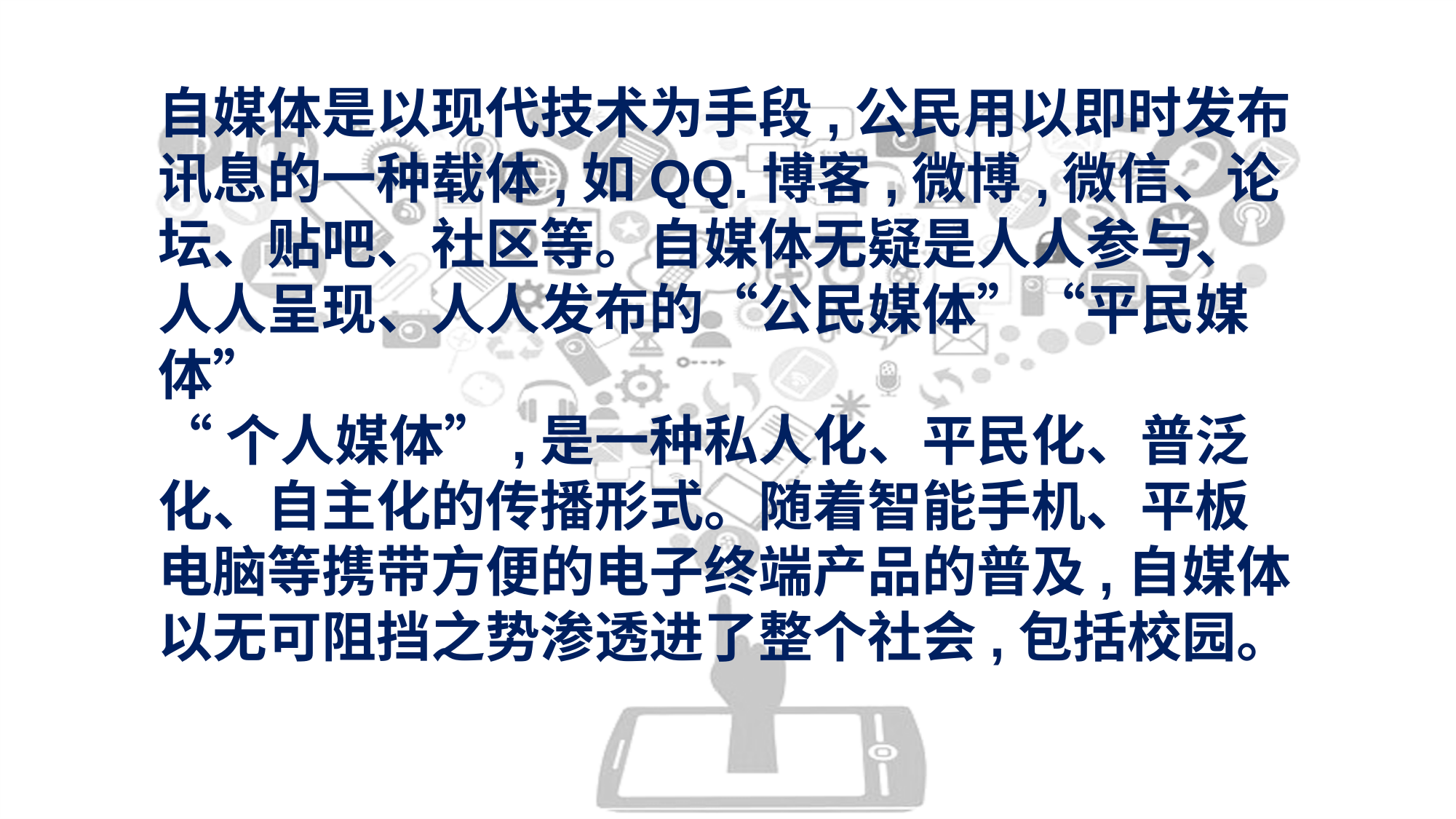

自媒体是以现代技术为手段,公民用以即时发布讯息的一种载体,如QQ.博客,微博,微信、论坛、贴吧、社区等。自媒体无疑是人人参与、人人呈现、人人发布的“公民媒体”“平民媒体”
“个人媒体”,是一种私人化、平民化、普泛化、自主化的传播形式。随着智能手机、平板电脑等携带方便的电子终端产品的普及,自媒体以无可阻挡之势渗透进了整个社会,包括校园。